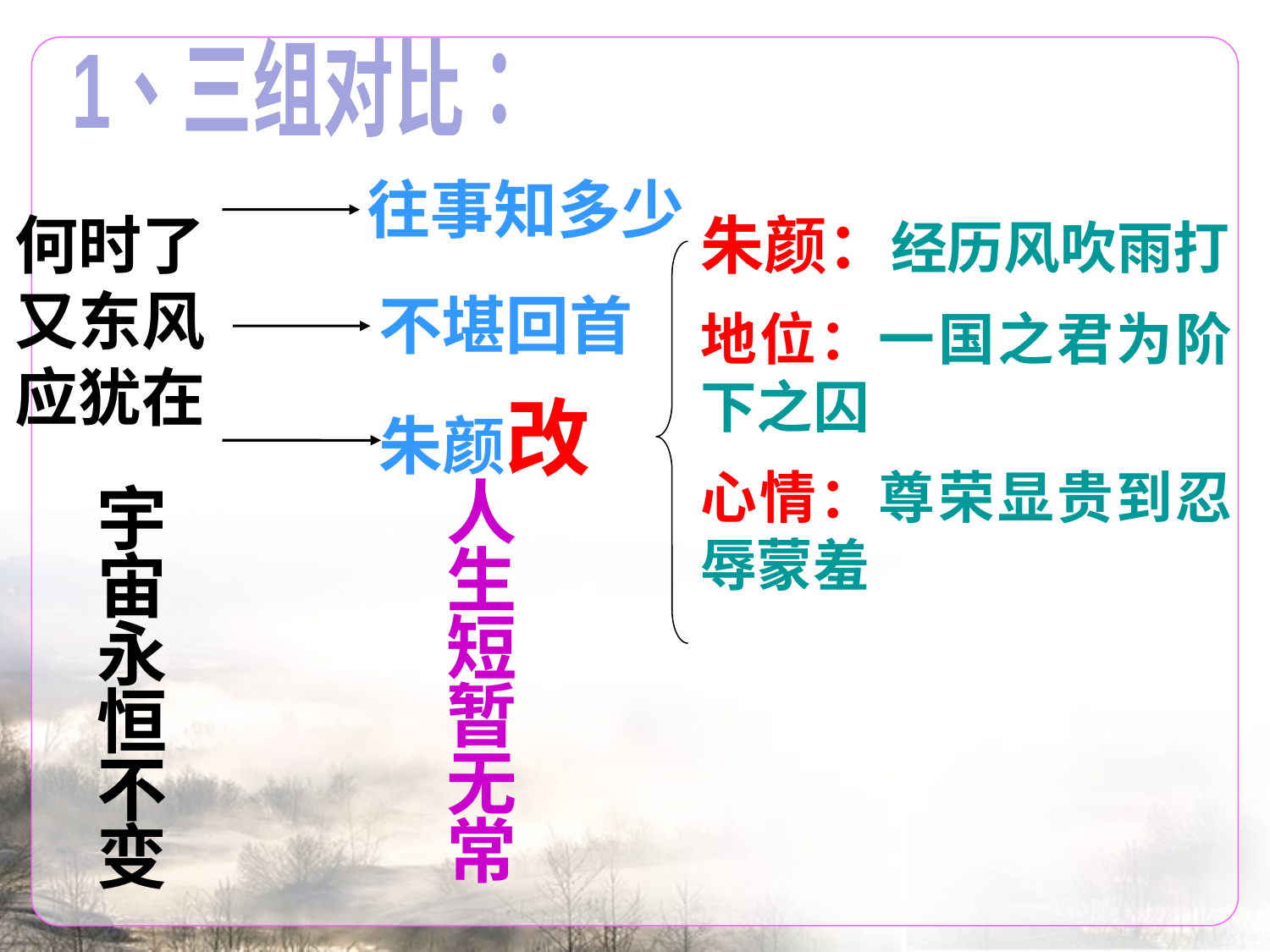

1、三组对比：
往事知多少
何时了
又东风
应犹在
朱颜：经历风吹雨打
地位：一国之君为阶下之囚
心情：尊荣显贵到忍辱蒙羞

不堪回首

朱颜改

人生短暂无常
宇宙永恒不变